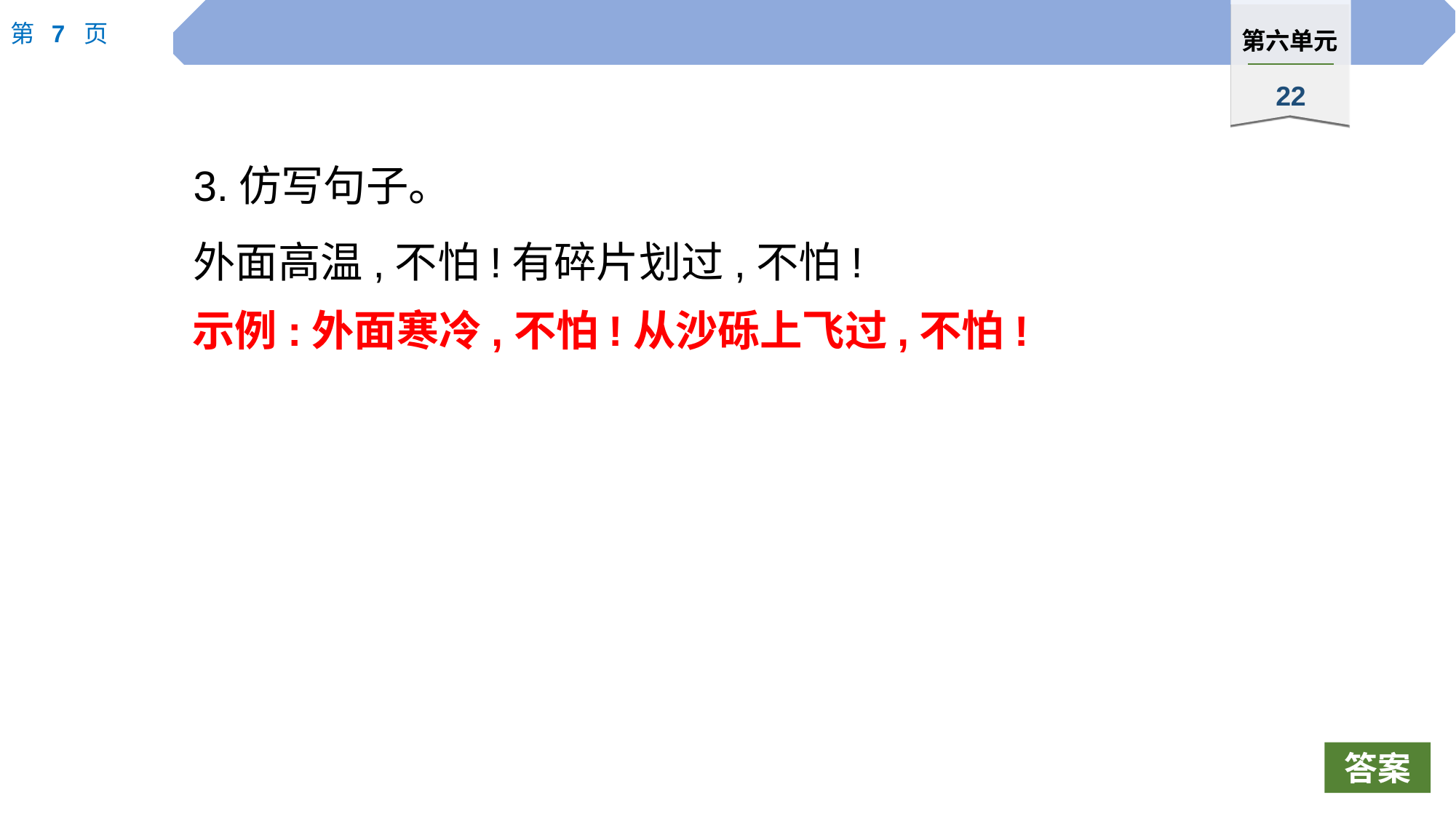

3.仿写句子。
外面高温,不怕!有碎片划过,不怕!
示例:外面寒冷,不怕!从沙砾上飞过,不怕!
答案